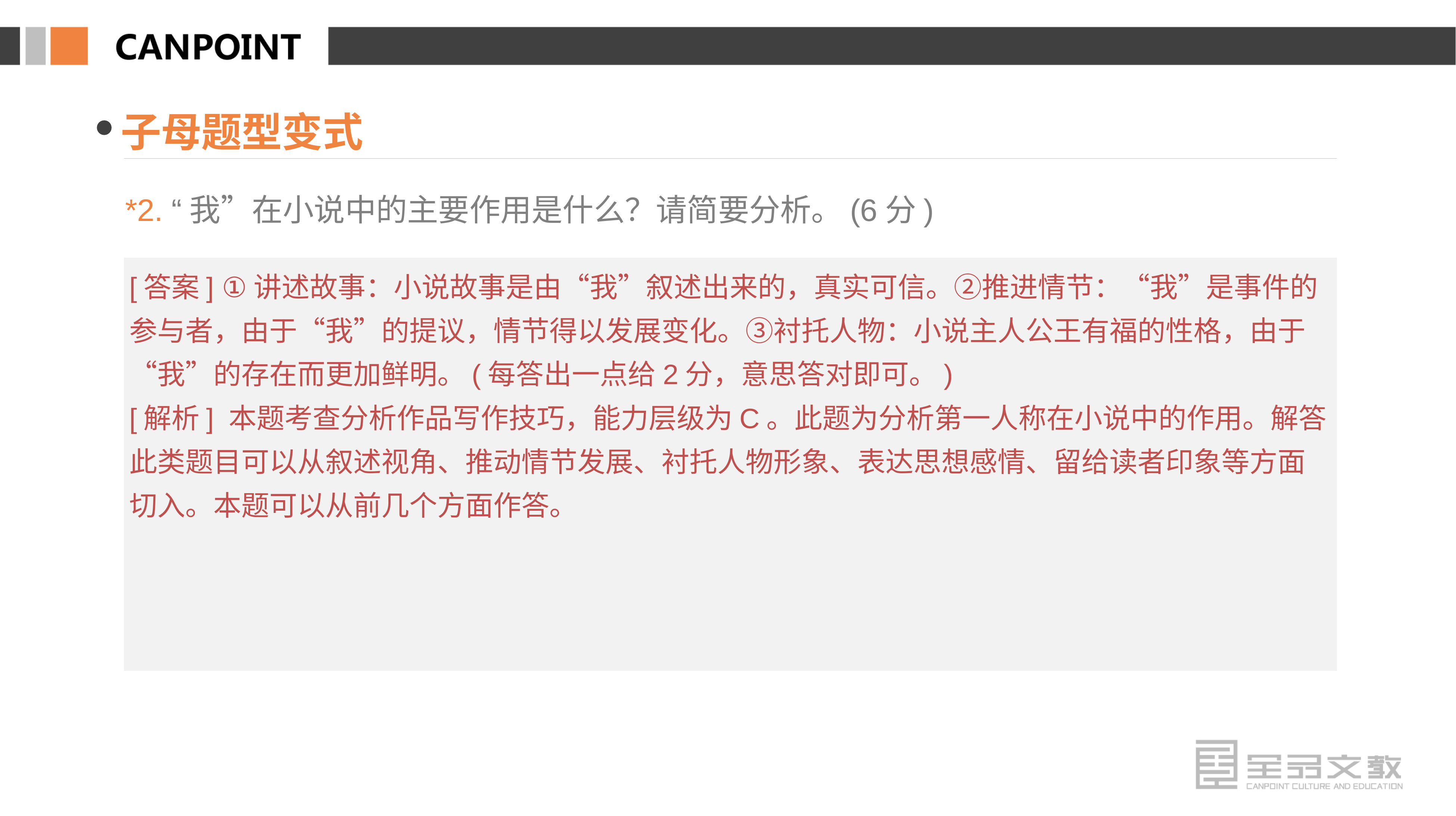

子母题型变式

*2. “我”在小说中的主要作用是什么？请简要分析。(6分)
[答案] ①讲述故事：小说故事是由“我”叙述出来的，真实可信。②推进情节：“我”是事件的参与者，由于“我”的提议，情节得以发展变化。③衬托人物：小说主人公王有福的性格，由于“我”的存在而更加鲜明。(每答出一点给2分，意思答对即可。)
[解析] 本题考查分析作品写作技巧，能力层级为C。此题为分析第一人称在小说中的作用。解答此类题目可以从叙述视角、推动情节发展、衬托人物形象、表达思想感情、留给读者印象等方面切入。本题可以从前几个方面作答。